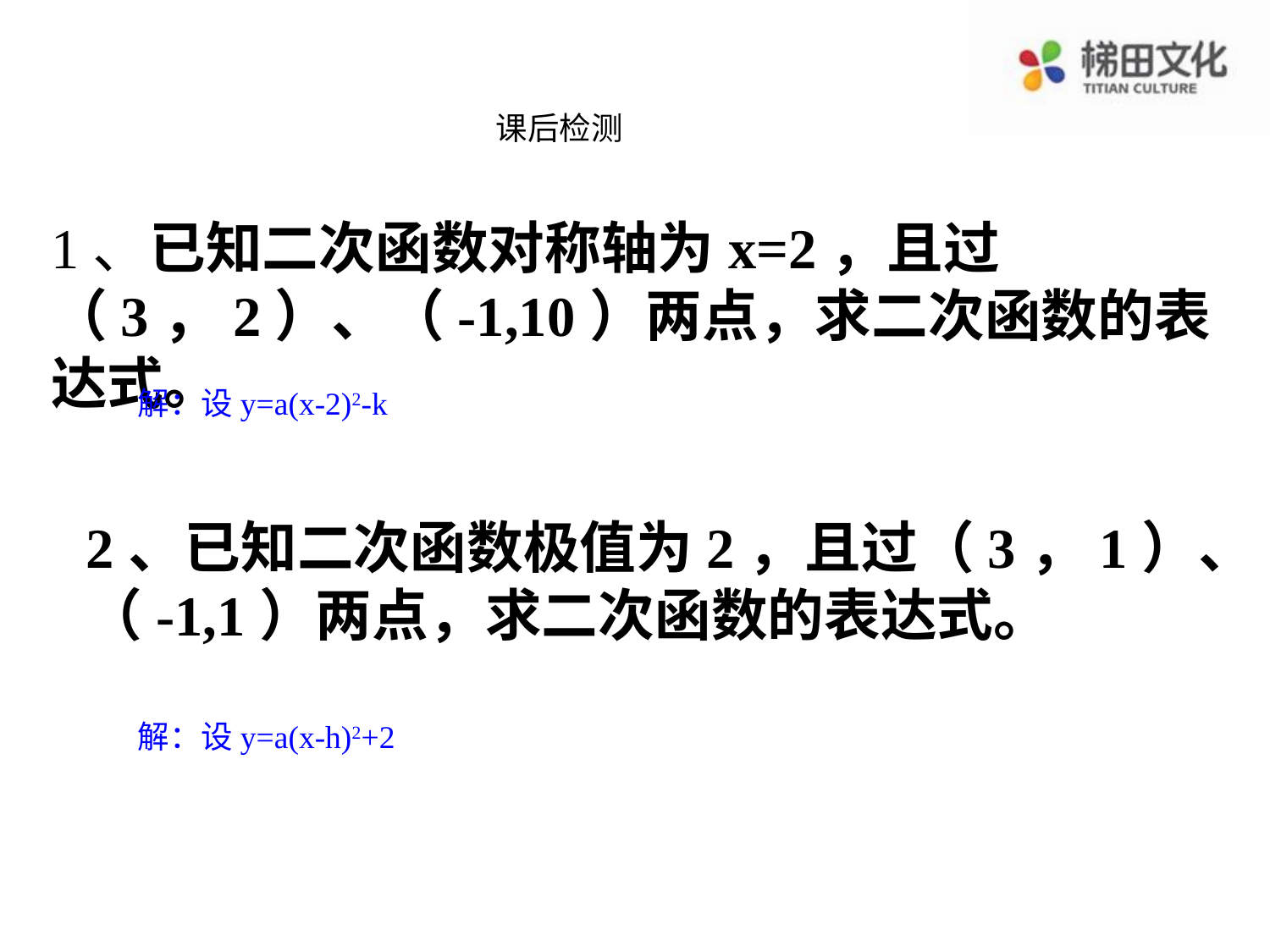

课后检测
1、已知二次函数对称轴为x=2，且过（3，2）、（-1,10）两点，求二次函数的表达式。
解：设y=a(x-2)2-k
2、已知二次函数极值为2，且过（3，1）、
（-1,1）两点，求二次函数的表达式。
解：设y=a(x-h)2+2